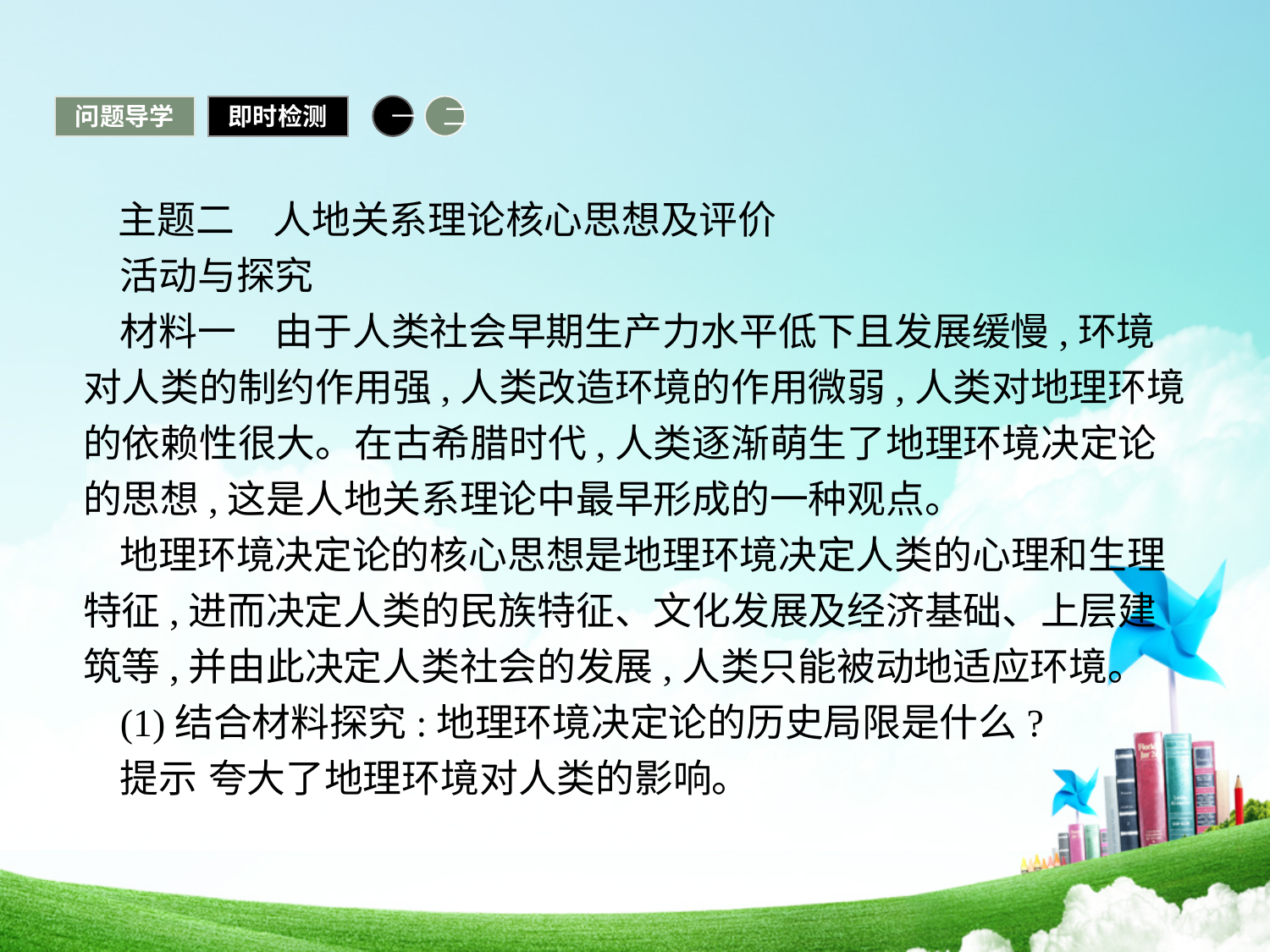

问题导学
即时检测
一
二
   主题二　人地关系理论核心思想及评价
活动与探究
材料一　由于人类社会早期生产力水平低下且发展缓慢,环境对人类的制约作用强,人类改造环境的作用微弱,人类对地理环境的依赖性很大。在古希腊时代,人类逐渐萌生了地理环境决定论的思想,这是人地关系理论中最早形成的一种观点。
地理环境决定论的核心思想是地理环境决定人类的心理和生理特征,进而决定人类的民族特征、文化发展及经济基础、上层建筑等,并由此决定人类社会的发展,人类只能被动地适应环境。
(1)结合材料探究:地理环境决定论的历史局限是什么?
提示 夸大了地理环境对人类的影响。